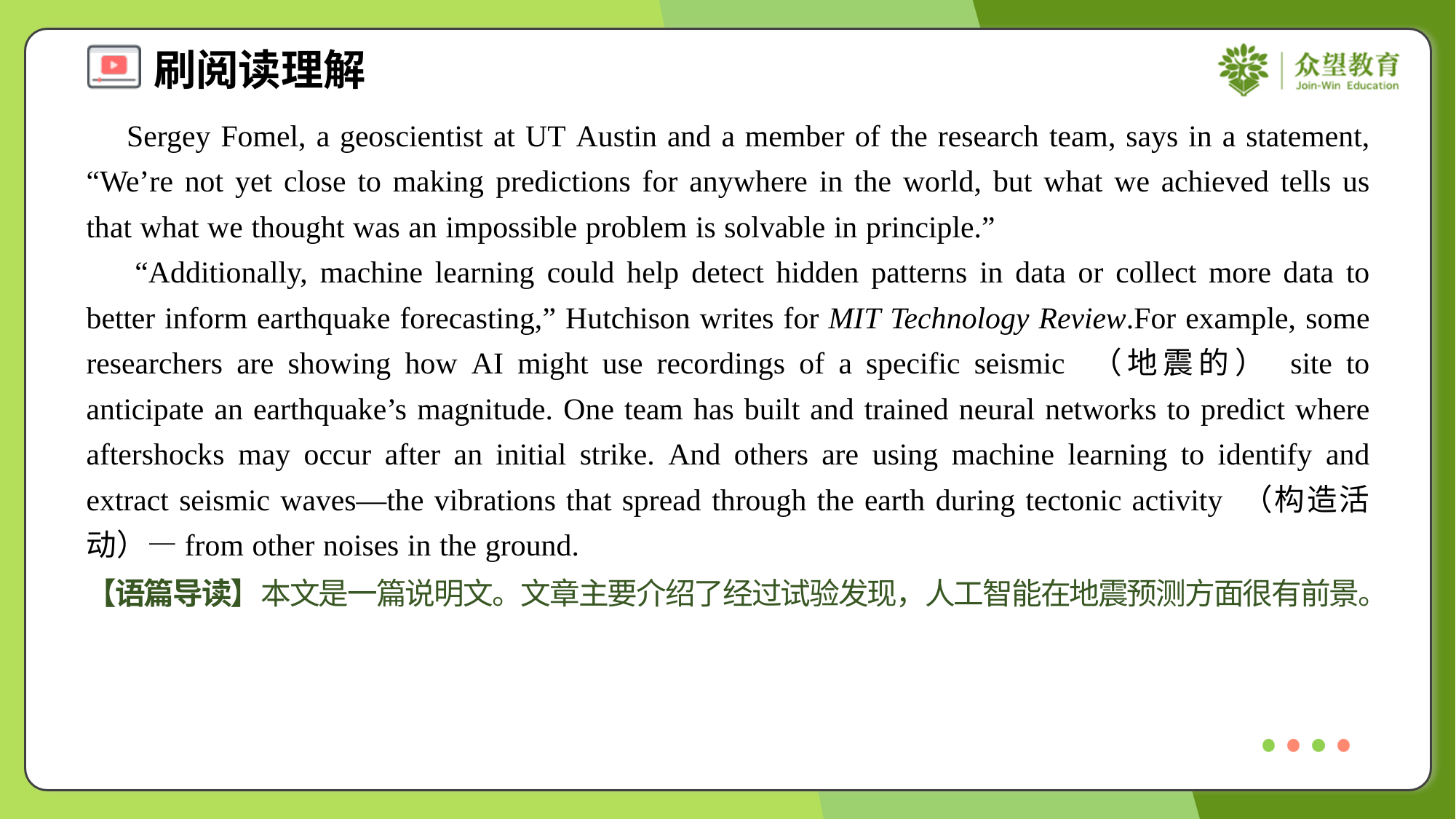

Sergey Fomel, a geoscientist at UT Austin and a member of the research team, says in a statement, “We’re not yet close to making predictions for anywhere in the world, but what we achieved tells us that what we thought was an impossible problem is solvable in principle.”
    “Additionally, machine learning could help detect hidden patterns in data or collect more data to better inform earthquake forecasting,” Hutchison writes for MIT Technology Review.For example, some researchers are showing how AI might use recordings of a specific seismic （地震的） site to anticipate an earthquake’s magnitude. One team has built and trained neural networks to predict where aftershocks may occur after an initial strike. And others are using machine learning to identify and extract seismic waves—the vibrations that spread through the earth during tectonic activity （构造活动）—from other noises in the ground.
【语篇导读】本文是一篇说明文。文章主要介绍了经过试验发现，人工智能在地震预测方面很有前景。